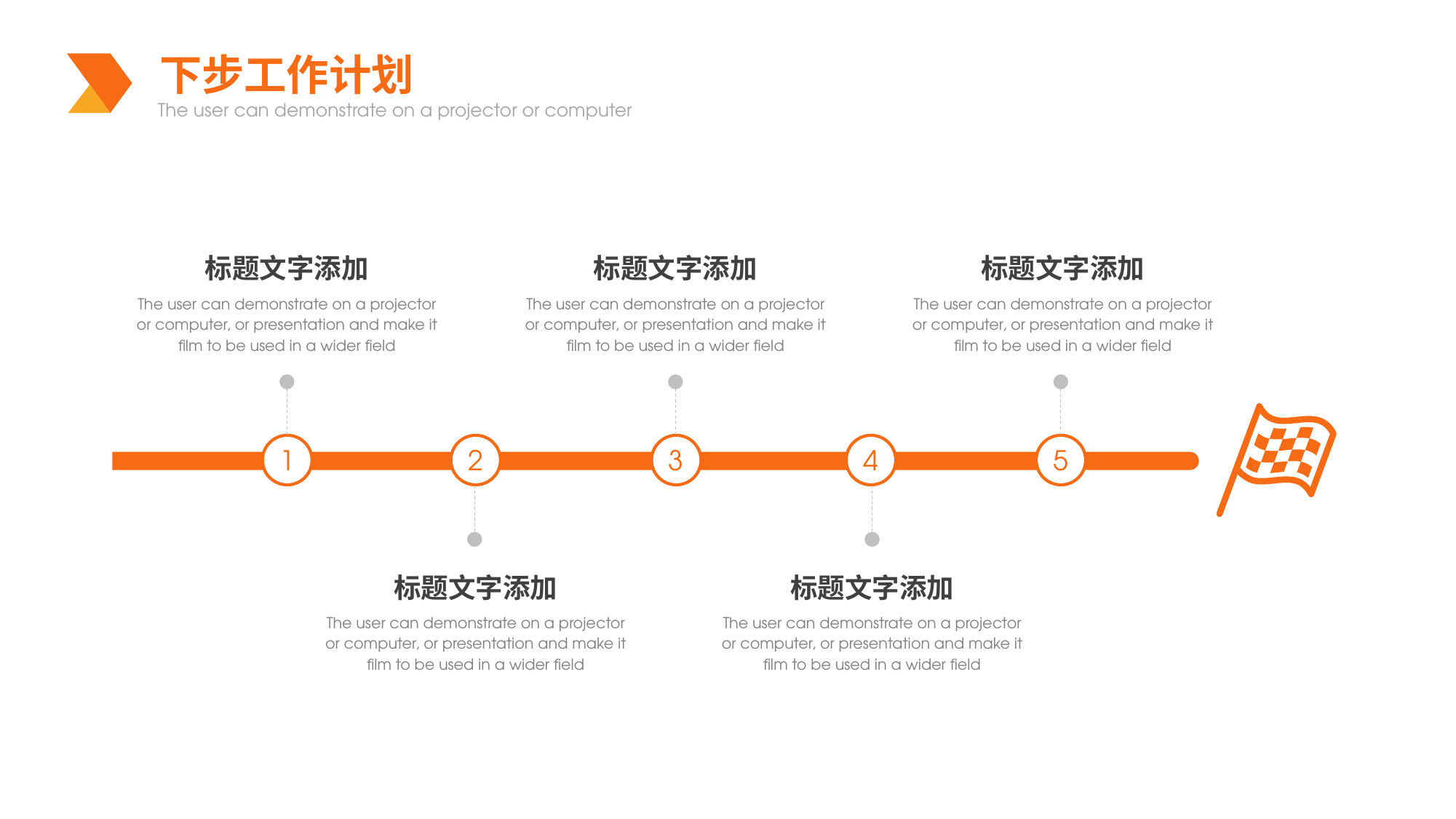

下步工作计划
The user can demonstrate on a projector or computer

标题文字添加
The user can demonstrate on a projector or computer, or presentation and make it film to be used in a wider field
标题文字添加
The user can demonstrate on a projector or computer, or presentation and make it film to be used in a wider field
标题文字添加
The user can demonstrate on a projector or computer, or presentation and make it film to be used in a wider field

1
2
3
4
5

标题文字添加
The user can demonstrate on a projector or computer, or presentation and make it film to be used in a wider field
标题文字添加
The user can demonstrate on a projector or computer, or presentation and make it film to be used in a wider field